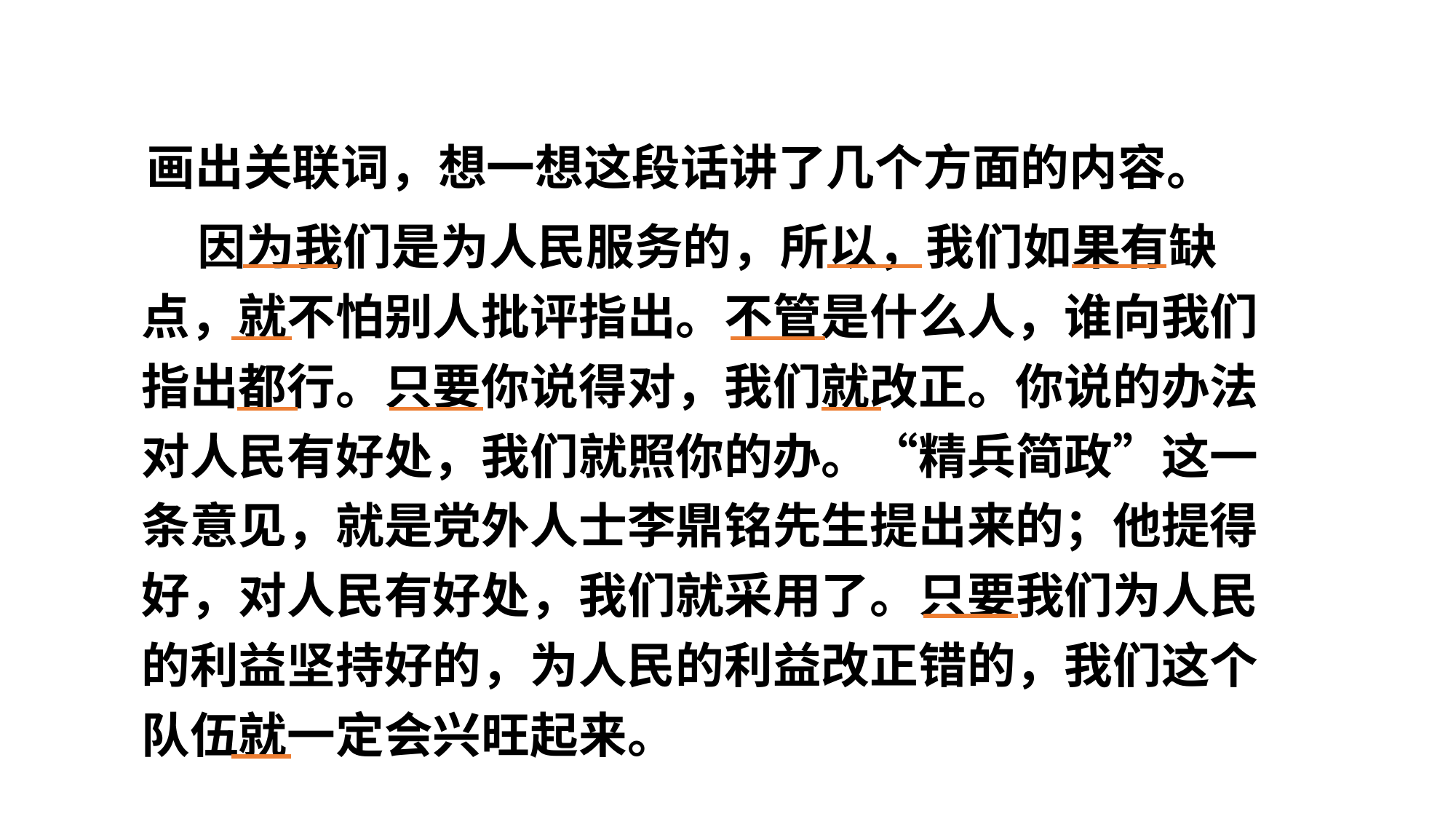

画出关联词，想一想这段话讲了几个方面的内容。
    因为我们是为人民服务的，所以，我们如果有缺点，就不怕别人批评指出。不管是什么人，谁向我们指出都行。只要你说得对，我们就改正。你说的办法对人民有好处，我们就照你的办。“精兵简政”这一条意见，就是党外人士李鼎铭先生提出来的；他提得好，对人民有好处，我们就采用了。只要我们为人民的利益坚持好的，为人民的利益改正错的，我们这个队伍就一定会兴旺起来。